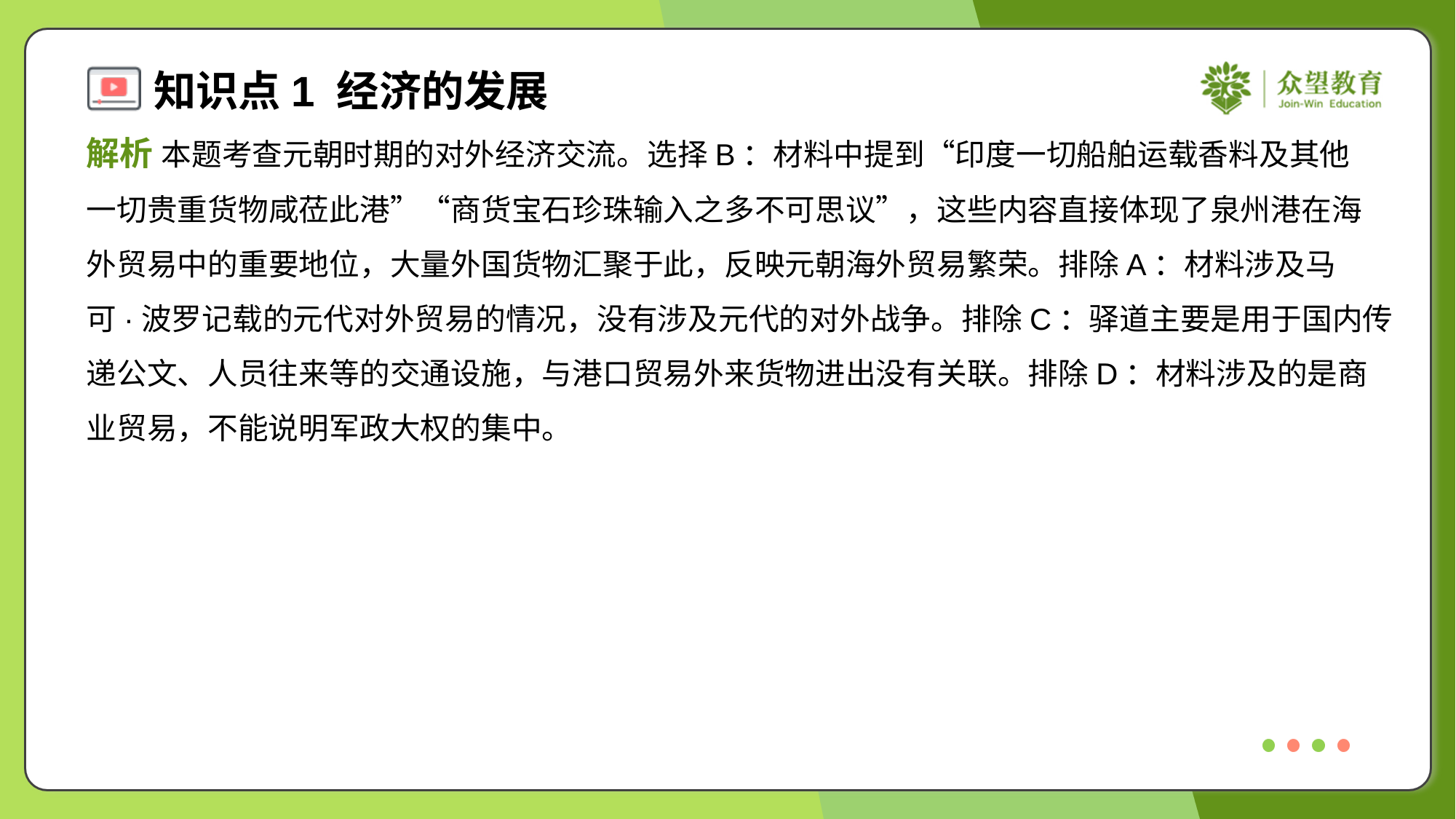

解析 本题考查元朝时期的对外经济交流。选择B：材料中提到“印度一切船舶运载香料及其他
一切贵重货物咸莅此港”“商货宝石珍珠输入之多不可思议”，这些内容直接体现了泉州港在海
外贸易中的重要地位，大量外国货物汇聚于此，反映元朝海外贸易繁荣。排除A：材料涉及马
可·波罗记载的元代对外贸易的情况，没有涉及元代的对外战争。排除C：驿道主要是用于国内传
递公文、人员往来等的交通设施，与港口贸易外来货物进出没有关联。排除D：材料涉及的是商
业贸易，不能说明军政大权的集中。